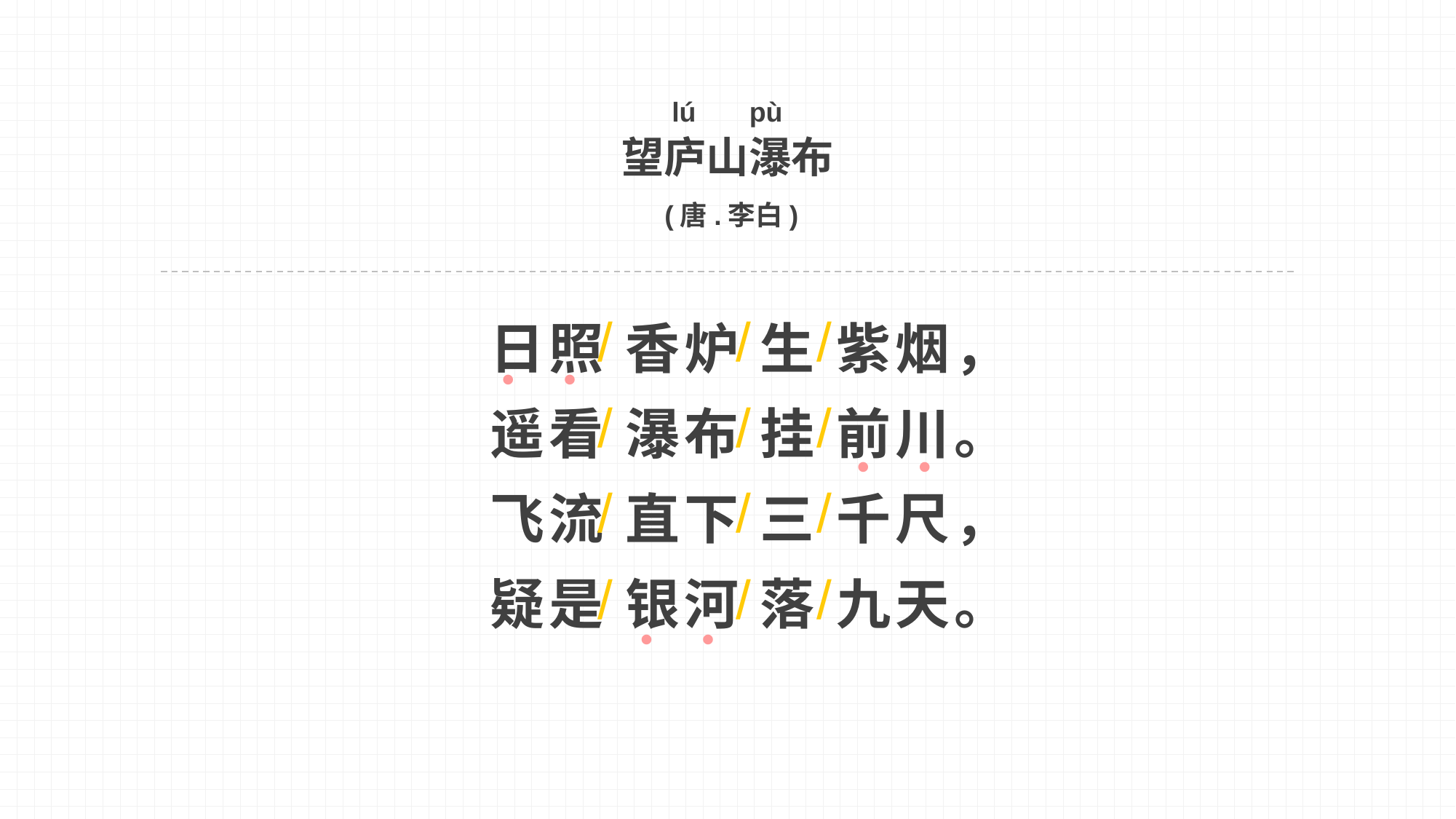

lú       pù
望庐山瀑布
 (唐.李白)
日照 香炉 生 紫烟，
遥看 瀑布 挂 前川。
飞流 直下 三 千尺，
疑是 银河 落 九天。

/
/
/
/
/
/
/
/
/
/
/
/
•
•
•
•
•
•